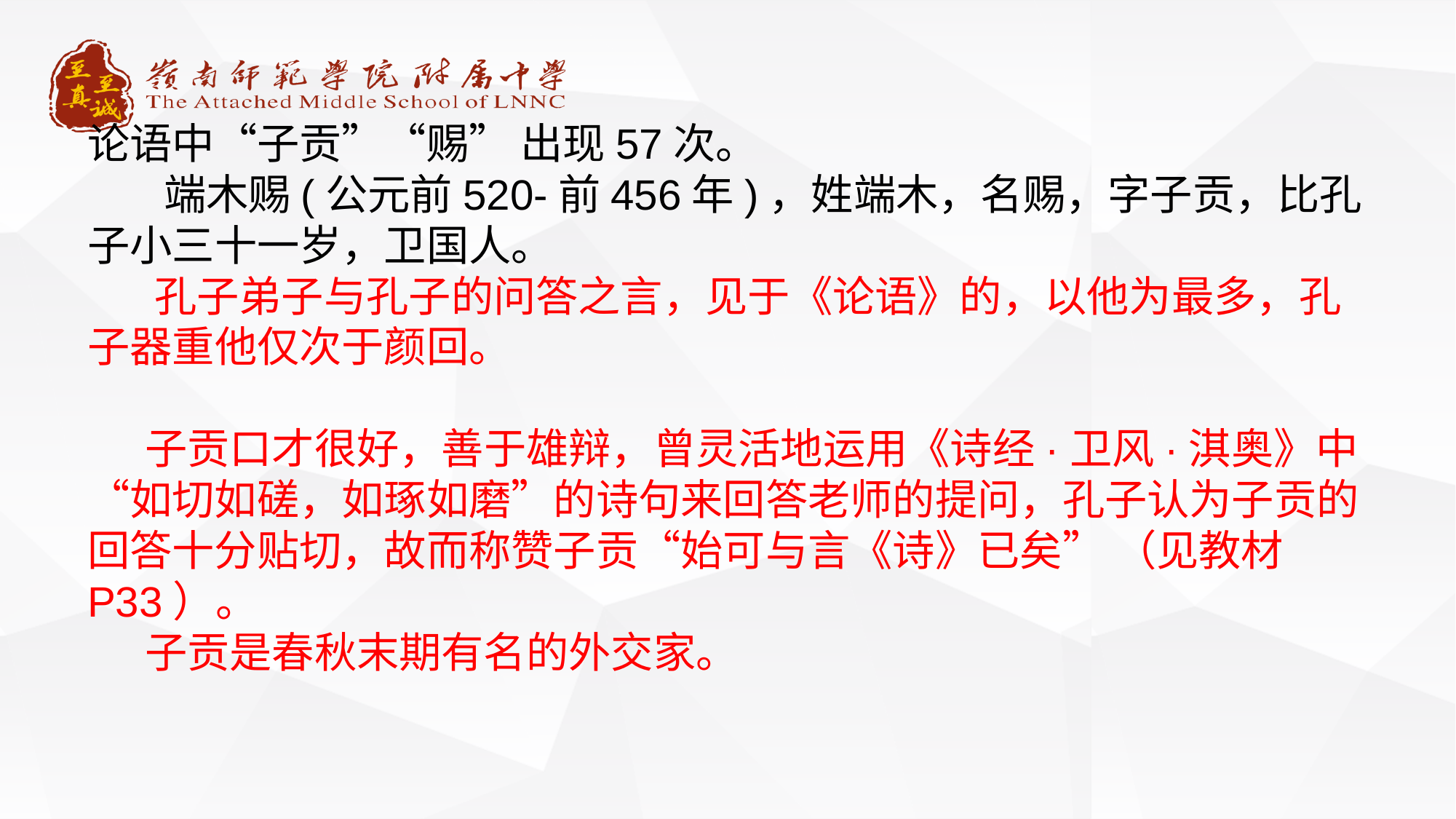

论语中“子贡”“赐” 出现57次。
       端木赐(公元前520-前456年)，姓端木，名赐，字子贡，比孔子小三十一岁，卫国人。
      孔子弟子与孔子的问答之言，见于《论语》的，以他为最多，孔子器重他仅次于颜回。

     子贡口才很好，善于雄辩，曾灵活地运用《诗经·卫风·淇奥》中“如切如磋，如琢如磨”的诗句来回答老师的提问，孔子认为子贡的回答十分贴切，故而称赞子贡“始可与言《诗》已矣” （见教材P33）。
     子贡是春秋末期有名的外交家。